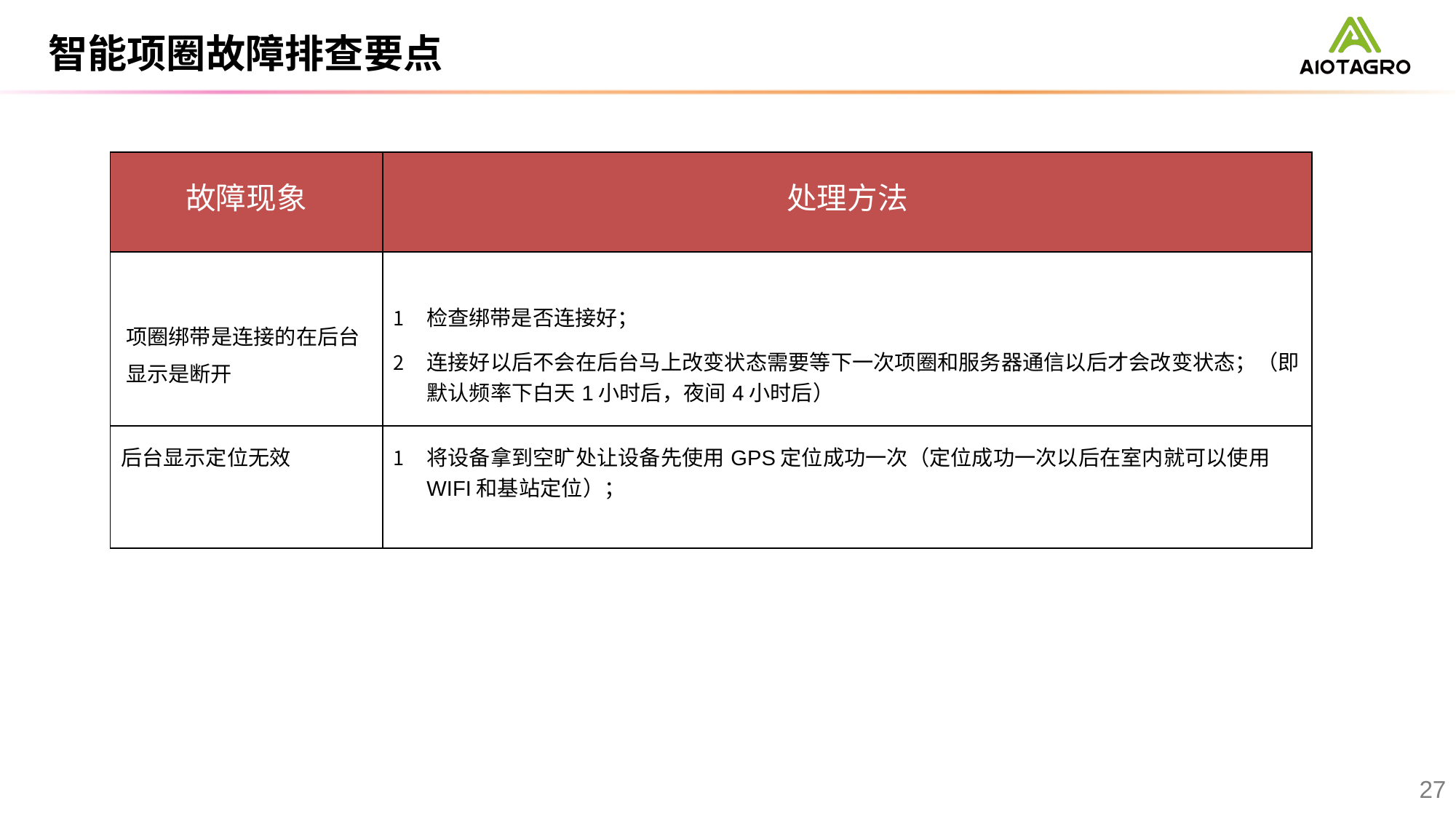

# 智能项圈故障排查要点
| 故障现象 | 处理方法 |
| --- | --- |
| 项圈绑带是连接的在后台 显示是断开 | 检查绑带是否连接好； 连接好以后不会在后台马上改变状态需要等下一次项圈和服务器通信以后才会改变状态；（即默认频率下白天1小时后，夜间4小时后） |
| 后台显示定位无效 | 将设备拿到空旷处让设备先使用GPS定位成功一次（定位成功一次以后在室内就可以使用WIFI和基站定位）； |
27